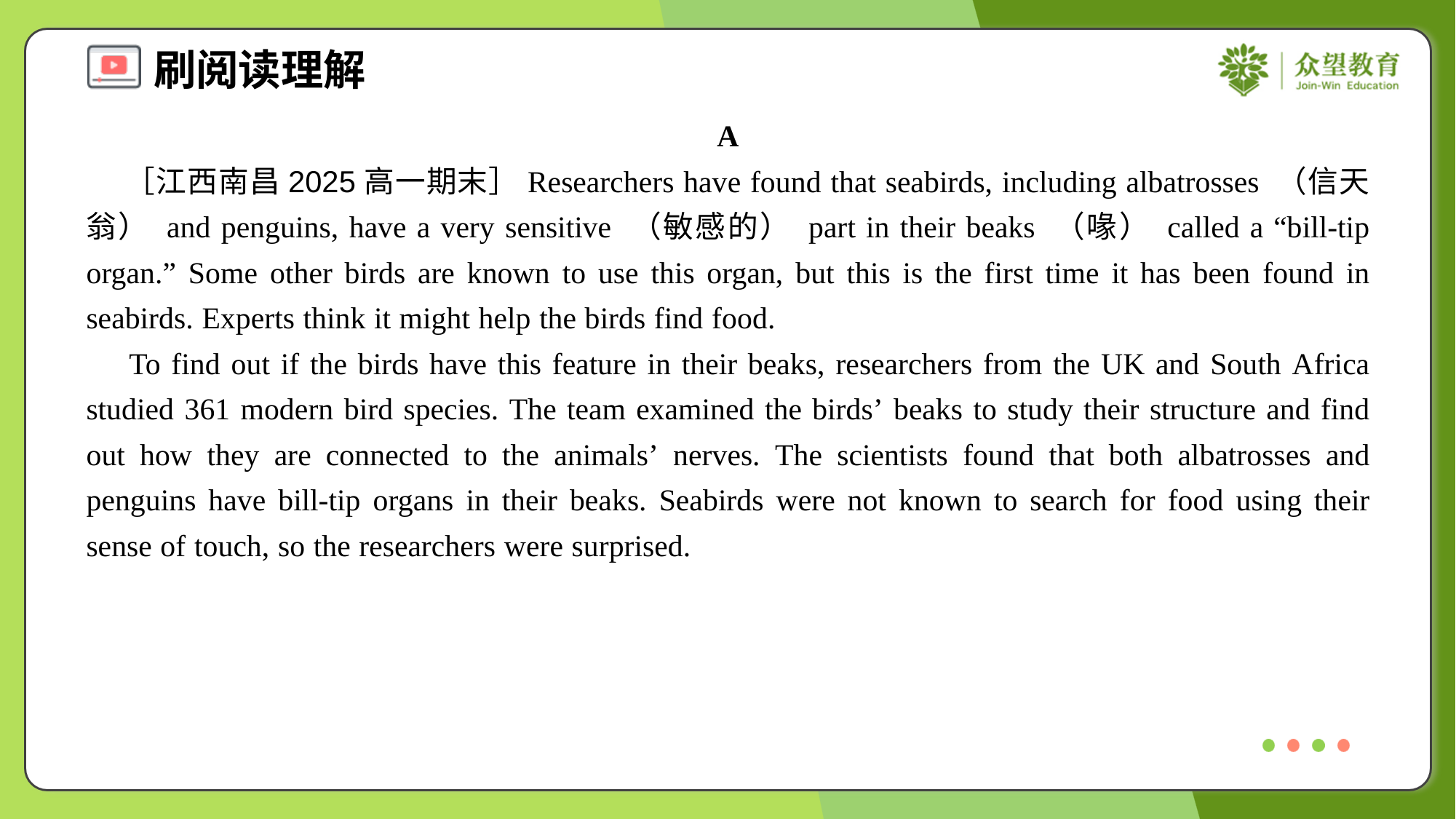

A
    ［江西南昌2025高一期末］Researchers have found that seabirds, including albatrosses （信天翁） and penguins, have a very sensitive （敏感的） part in their beaks （喙） called a “bill-tip organ.” Some other birds are known to use this organ, but this is the first time it has been found in seabirds. Experts think it might help the birds find food.
    To find out if the birds have this feature in their beaks, researchers from the UK and South Africa studied 361 modern bird species. The team examined the birds’ beaks to study their structure and find out how they are connected to the animals’ nerves. The scientists found that both albatrosses and penguins have bill-tip organs in their beaks. Seabirds were not known to search for food using their sense of touch, so the researchers were surprised.